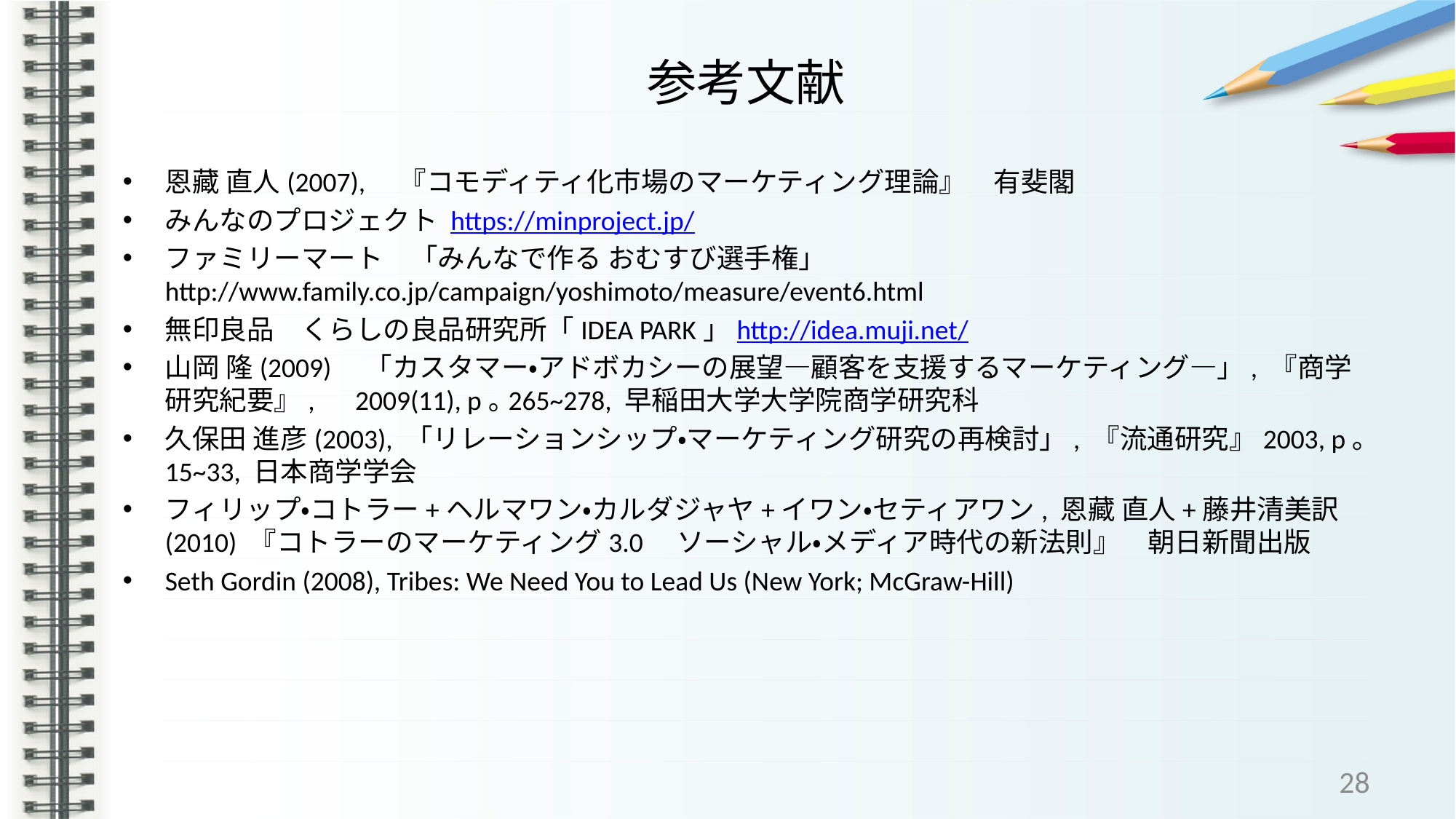

# 参考文献
恩藏 直人(2007),　『コモディティ化市場のマーケティング理論』　有斐閣
みんなのプロジェクト https://minproject.jp/
ファミリーマート　「みんなで作る おむすび選手権」 http://www.family.co.jp/campaign/yoshimoto/measure/event6.html
無印良品　くらしの良品研究所「IDEA PARK」http://idea.muji.net/
山岡 隆(2009)　「カスタマー・アドボカシーの展望―顧客を支援するマーケティング―」, 『商学研究紀要』,　2009(11), p｡265~278, 早稲田大学大学院商学研究科
久保田 進彦(2003), 「リレーションシップ・マーケティング研究の再検討」, 『流通研究』2003, p｡15~33, 日本商学学会
フィリップ・コトラー+ヘルマワン・カルダジャヤ+イワン・セティアワン, 恩藏 直人+藤井清美訳(2010) 『コトラーのマーケティング3.0　ソーシャル・メディア時代の新法則』　朝日新聞出版
Seth Gordin (2008), Tribes: We Need You to Lead Us (New York; McGraw-Hill)

28